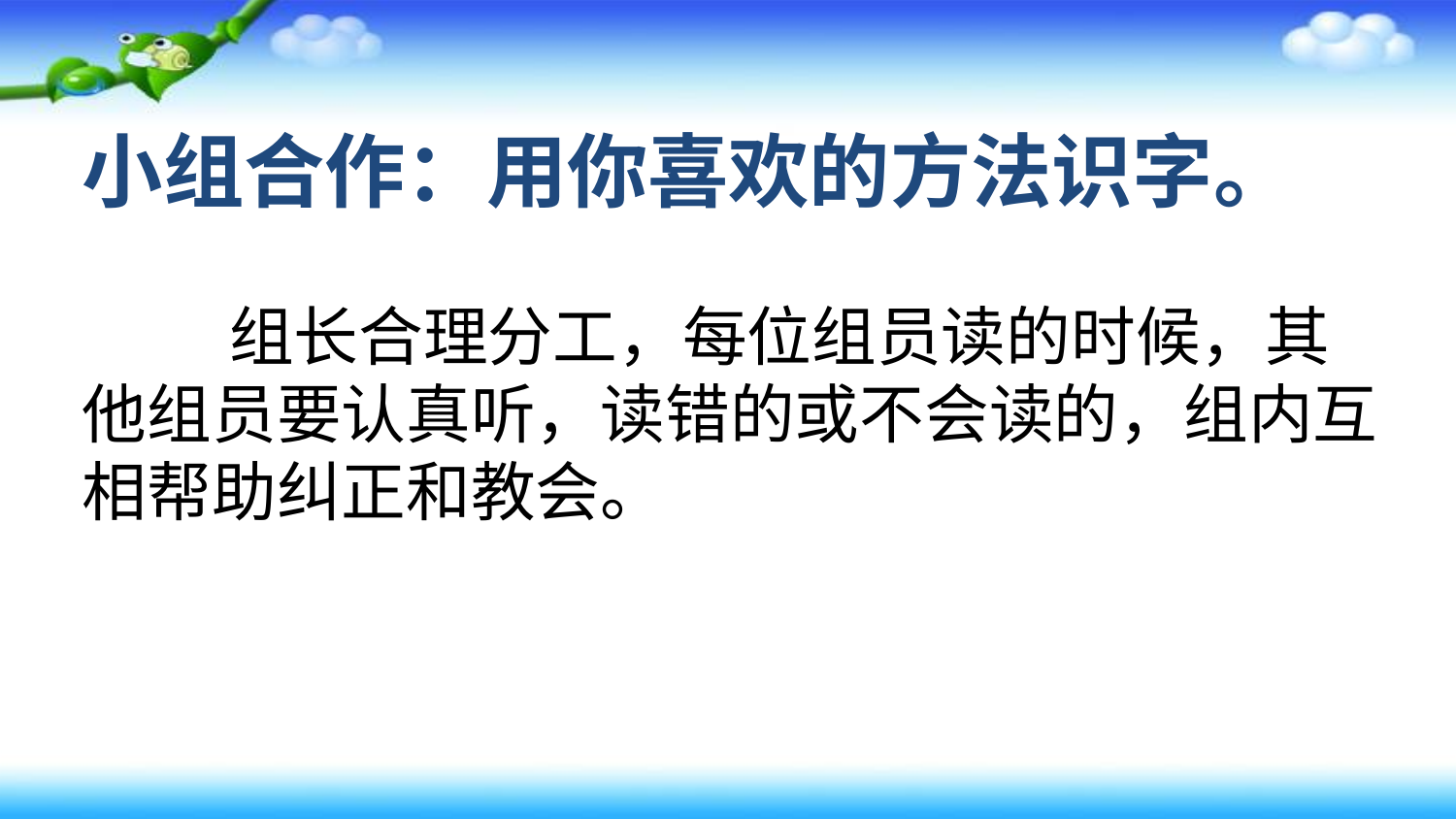

小组合作：用你喜欢的方法识字。

         组长合理分工，每位组员读的时候，其他组员要认真听，读错的或不会读的，组内互相帮助纠正和教会。